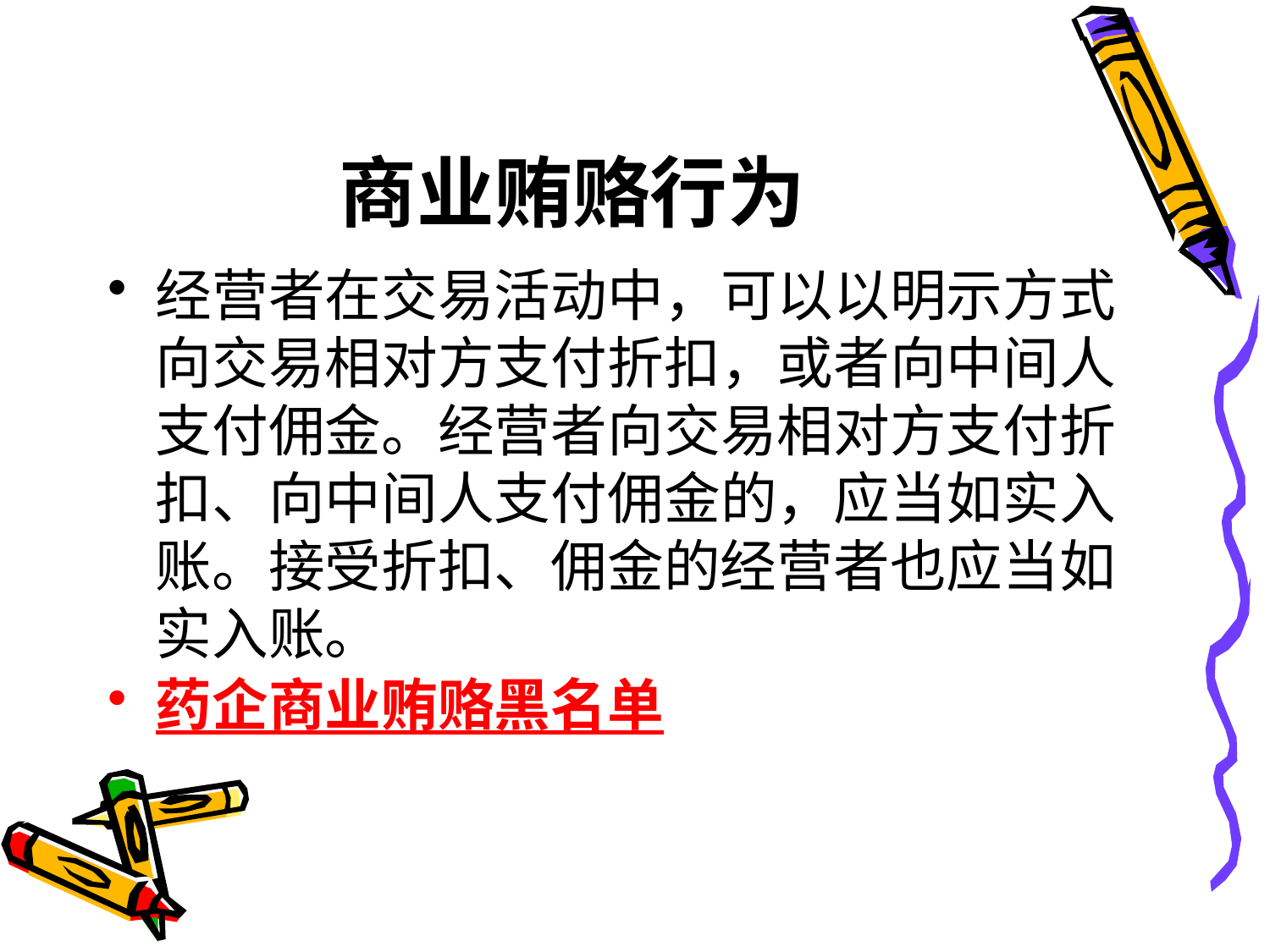

# 商业贿赂行为
经营者在交易活动中，可以以明示方式向交易相对方支付折扣，或者向中间人支付佣金。经营者向交易相对方支付折扣、向中间人支付佣金的，应当如实入账。接受折扣、佣金的经营者也应当如实入账。
药企商业贿赂黑名单